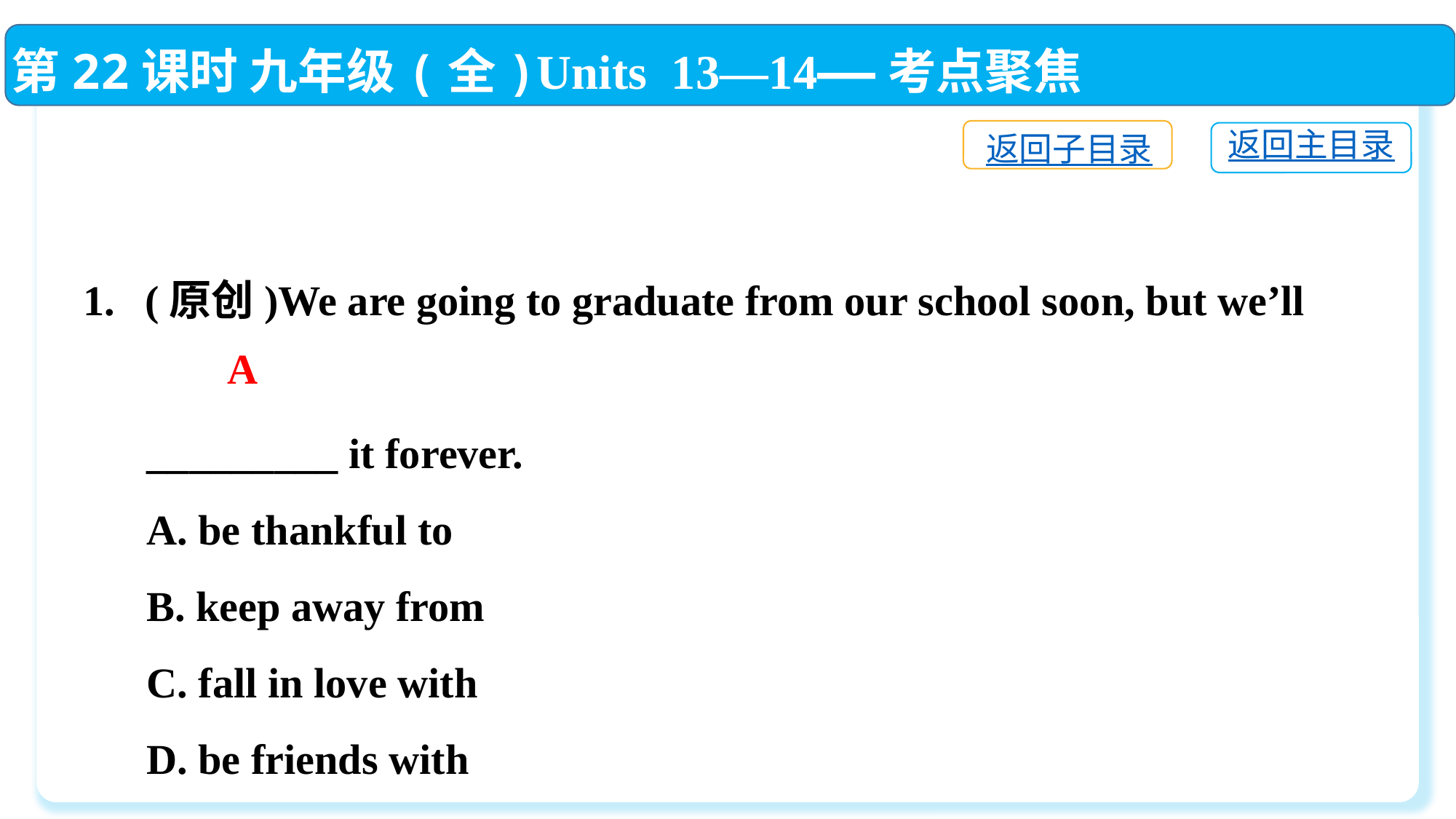

第22课时 九年级(全)Units  13—14——考点聚焦

返回子目录
返回主目录

(原创)We are going to graduate from our school soon, but we’ll
      _________ it forever.
      A. be thankful to
      B. keep away from
      C. fall in love with
      D. be friends with
A